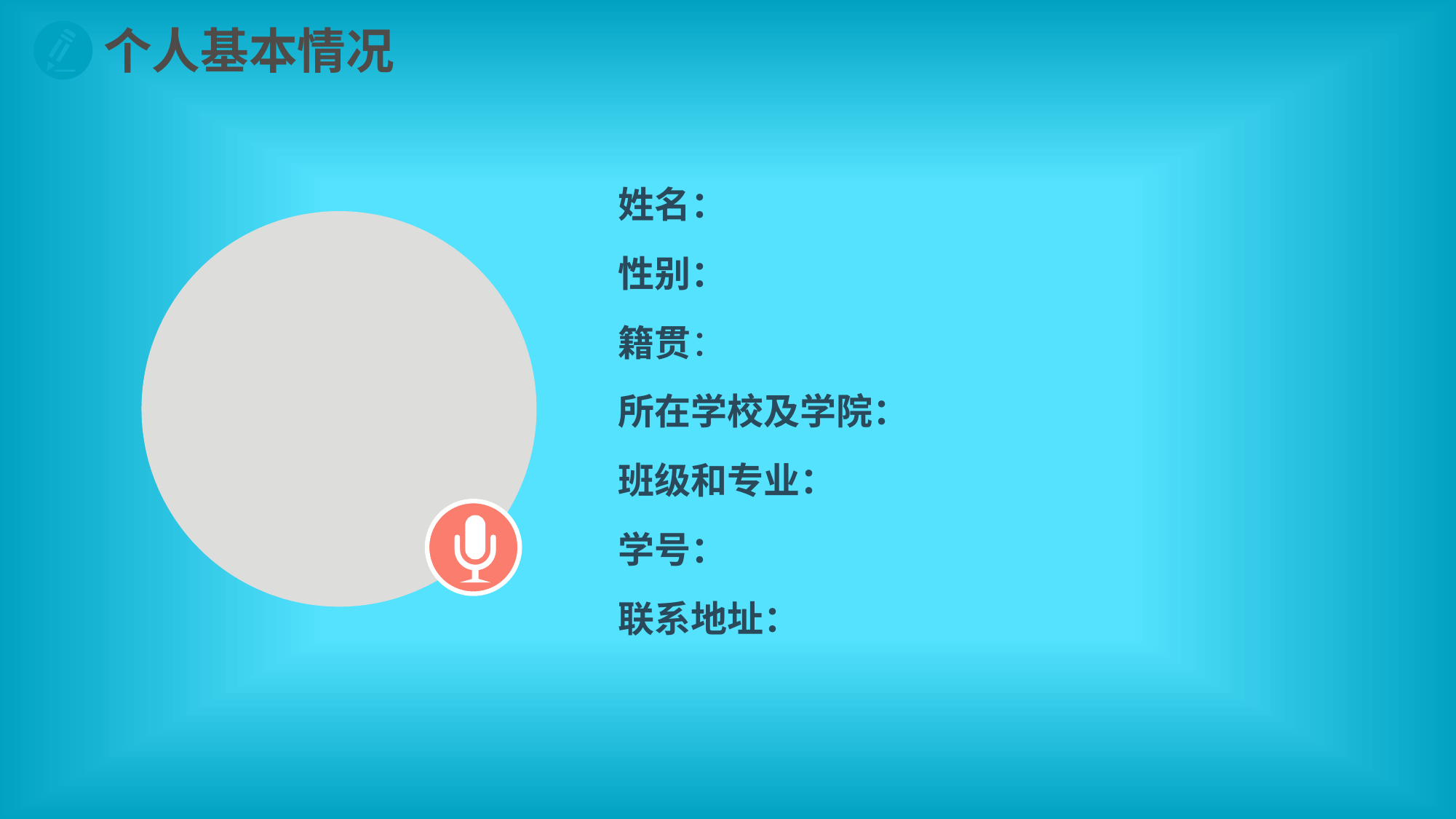

个人基本情况

姓名：

性别：
籍贯：
所在学校及学院：
班级和专业：

学号：
联系地址：